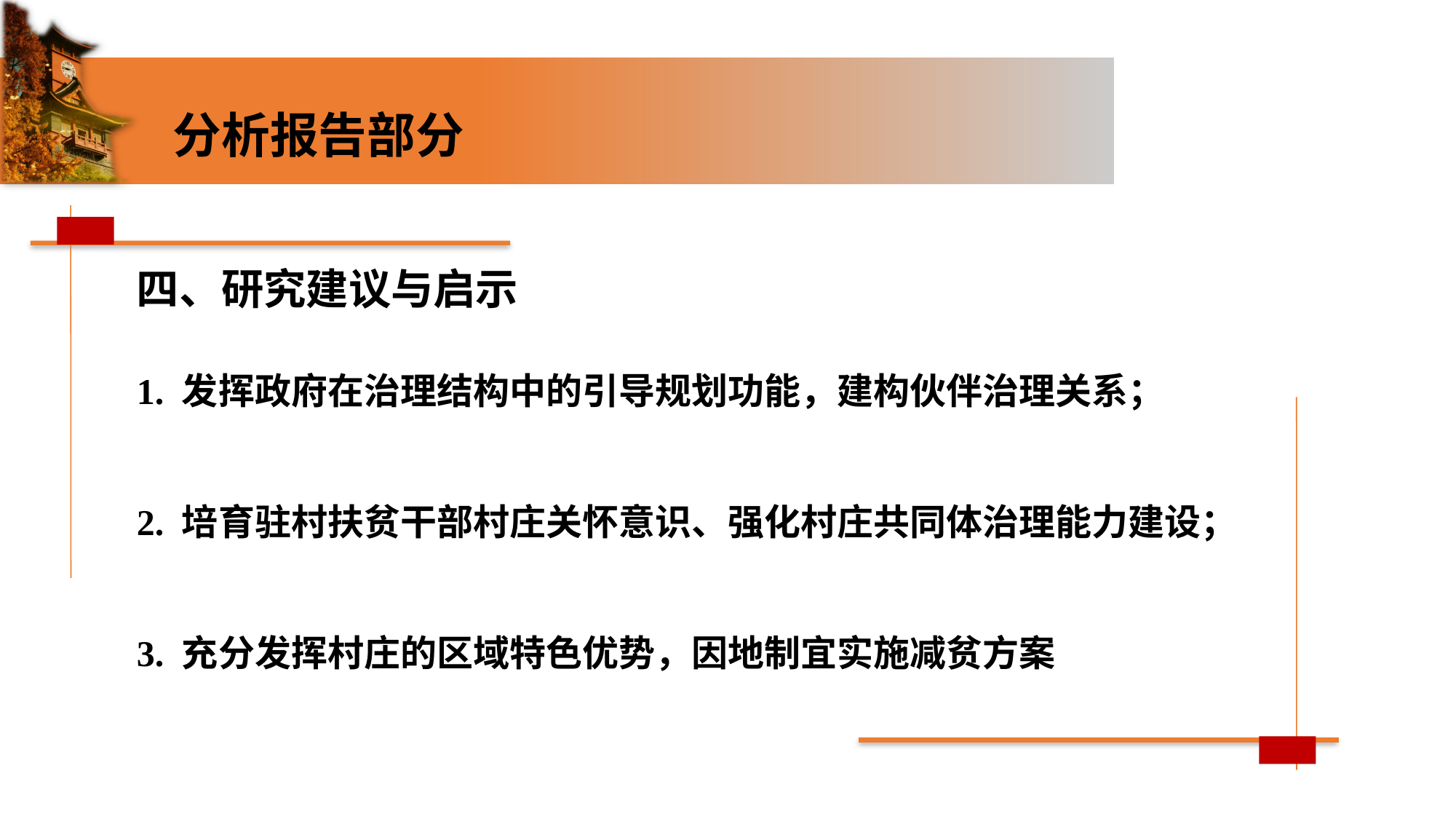

分析报告部分

四、研究建议与启示
1. 发挥政府在治理结构中的引导规划功能，建构伙伴治理关系；

2. 培育驻村扶贫干部村庄关怀意识、强化村庄共同体治理能力建设；

3. 充分发挥村庄的区域特色优势，因地制宜实施减贫方案